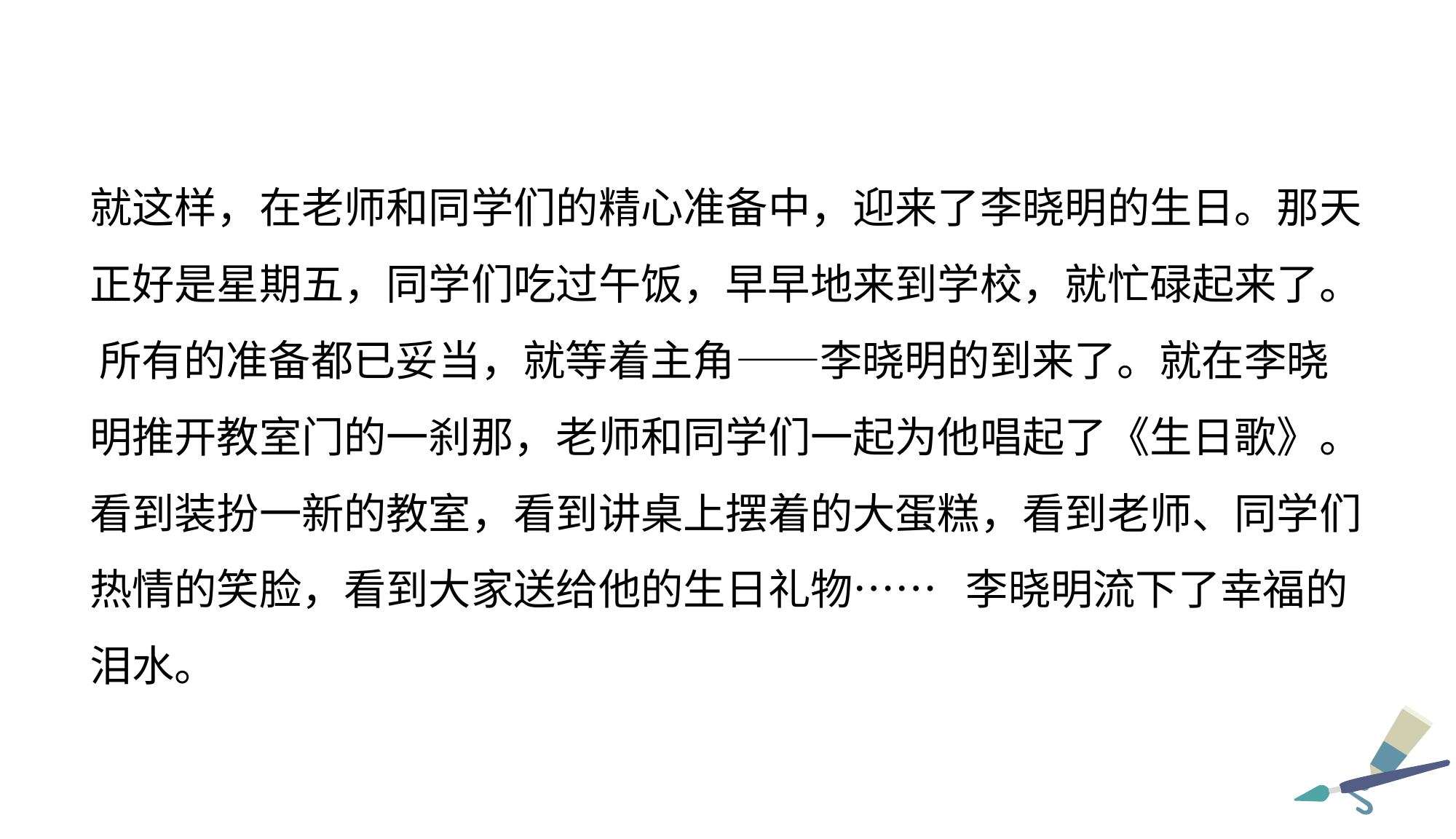

就这样，在老师和同学们的精心准备中，迎来了李晓明的生日。那天正好是星期五，同学们吃过午饭，早早地来到学校，就忙碌起来了。  所有的准备都已妥当，就等着主角——李晓明的到来了。就在李晓明推开教室门的一刹那，老师和同学们一起为他唱起了《生日歌》。看到装扮一新的教室，看到讲桌上摆着的大蛋糕，看到老师、同学们热情的笑脸，看到大家送给他的生日礼物……   李晓明流下了幸福的泪水。